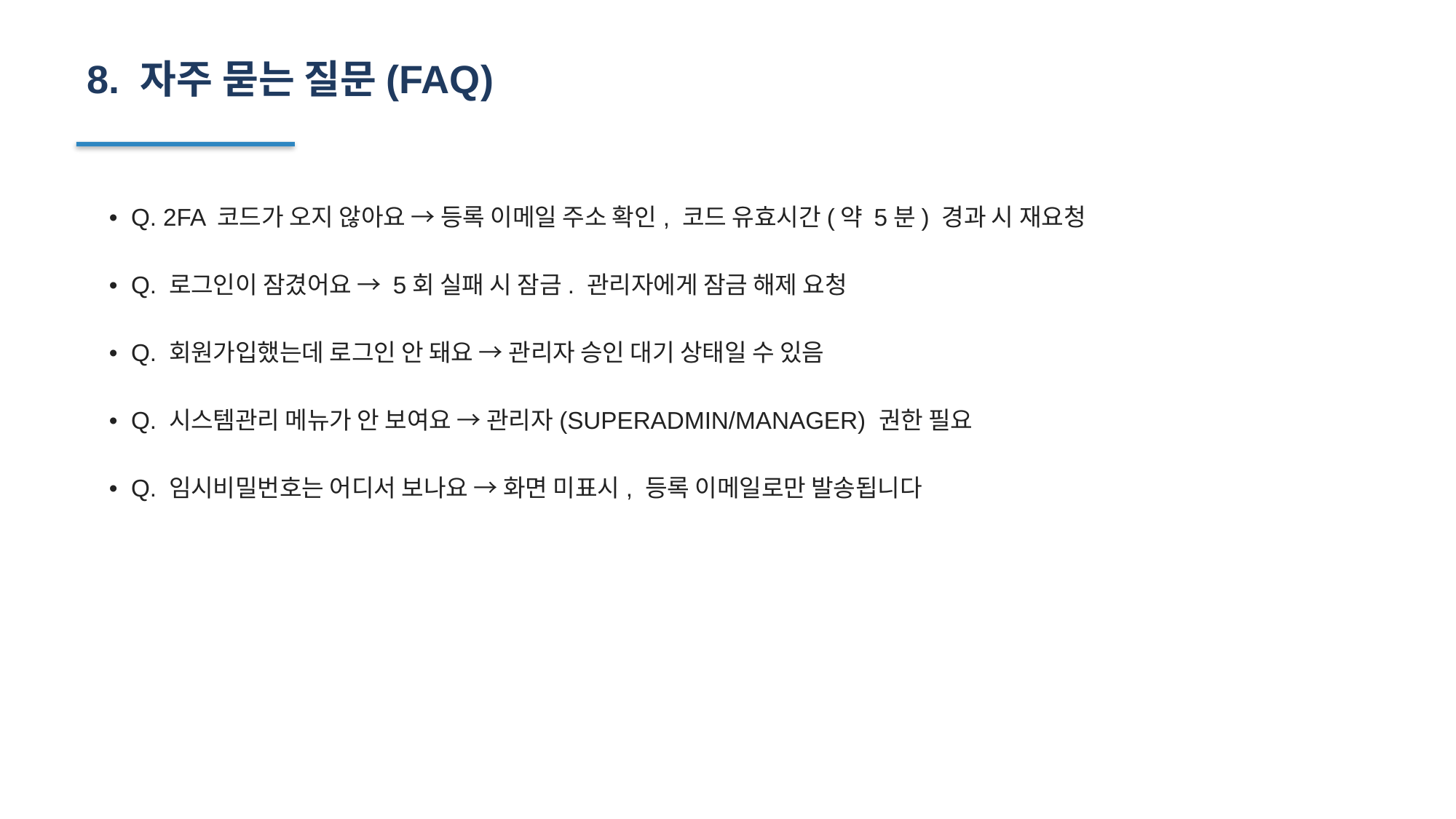

8. 자주 묻는 질문(FAQ)

•  Q. 2FA 코드가 오지 않아요 → 등록 이메일 주소 확인, 코드 유효시간(약 5분) 경과 시 재요청
•  Q. 로그인이 잠겼어요 → 5회 실패 시 잠금. 관리자에게 잠금 해제 요청
•  Q. 회원가입했는데 로그인 안 돼요 → 관리자 승인 대기 상태일 수 있음
•  Q. 시스템관리 메뉴가 안 보여요 → 관리자(SUPERADMIN/MANAGER) 권한 필요
•  Q. 임시비밀번호는 어디서 보나요 → 화면 미표시, 등록 이메일로만 발송됩니다